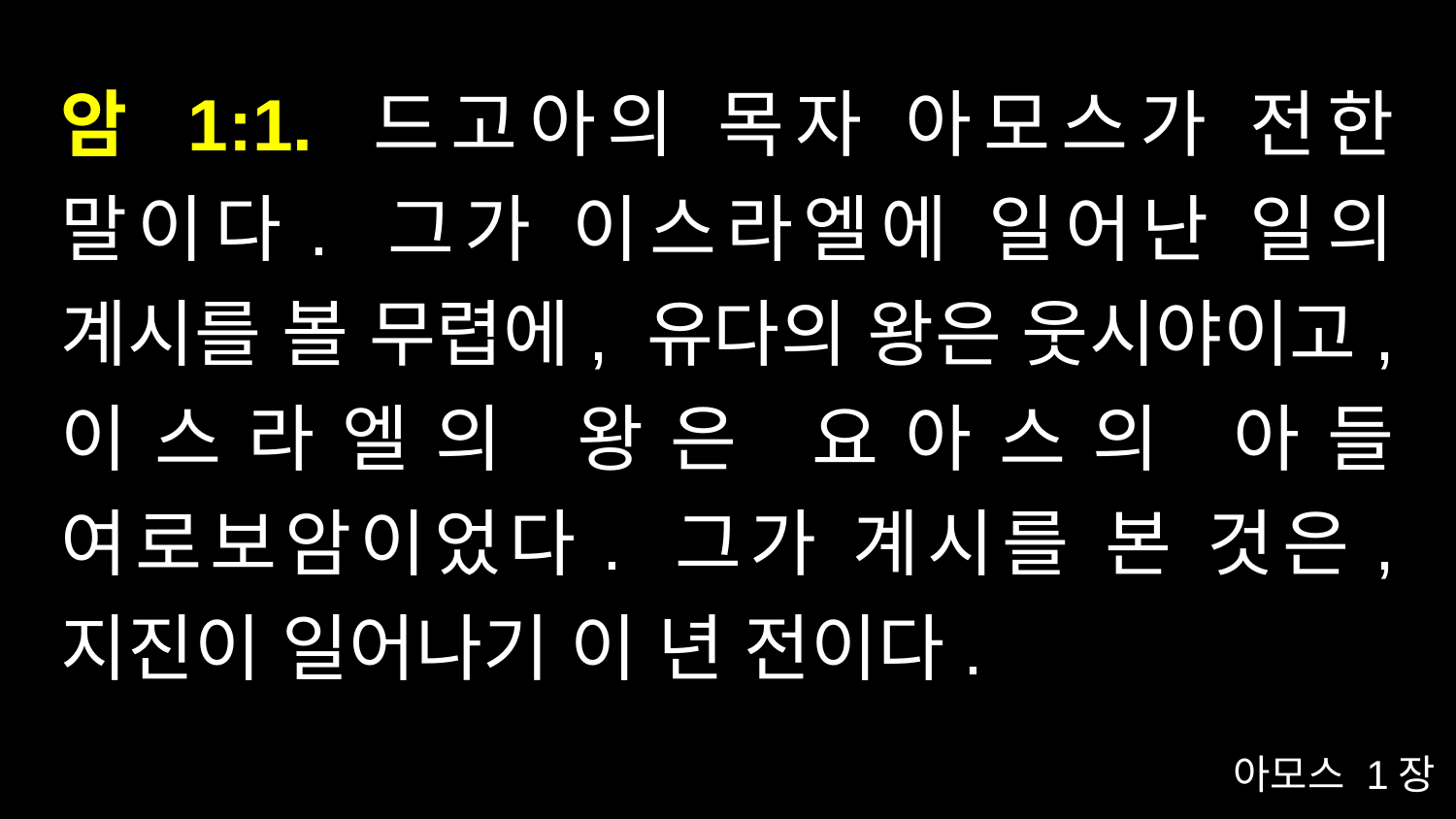

# 암 1:1. 드고아의 목자 아모스가 전한 말이다. 그가 이스라엘에 일어난 일의 계시를 볼 무렵에, 유다의 왕은 웃시야이고, 이스라엘의 왕은 요아스의 아들 여로보암이었다. 그가 계시를 본 것은, 지진이 일어나기 이 년 전이다.
아모스 1장